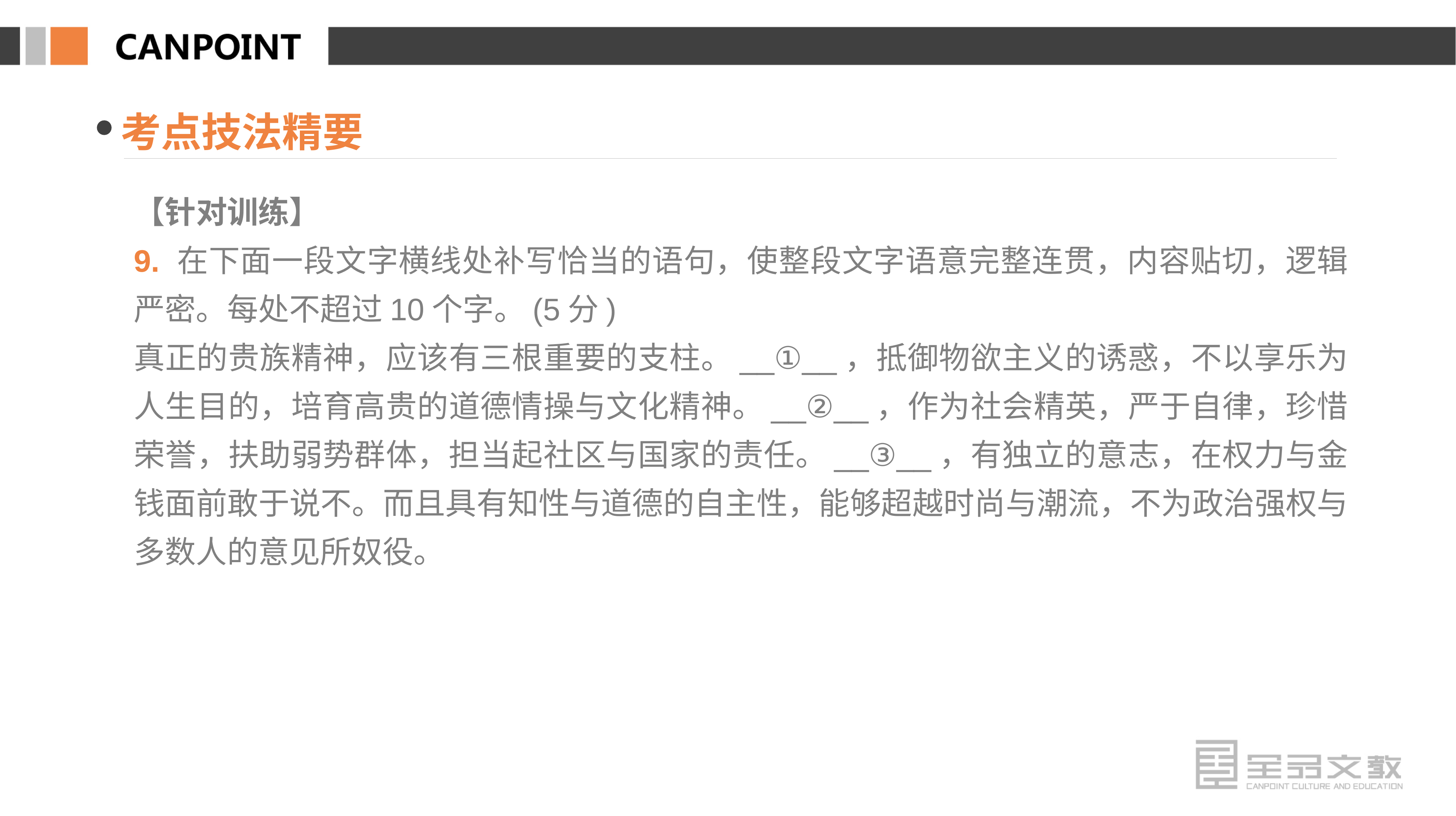

考点技法精要

【针对训练】
9. 在下面一段文字横线处补写恰当的语句，使整段文字语意完整连贯，内容贴切，逻辑严密。每处不超过10个字。(5分)
真正的贵族精神，应该有三根重要的支柱。__①__，抵御物欲主义的诱惑，不以享乐为人生目的，培育高贵的道德情操与文化精神。__②__，作为社会精英，严于自律，珍惜荣誉，扶助弱势群体，担当起社区与国家的责任。__③__，有独立的意志，在权力与金钱面前敢于说不。而且具有知性与道德的自主性，能够超越时尚与潮流，不为政治强权与多数人的意见所奴役。